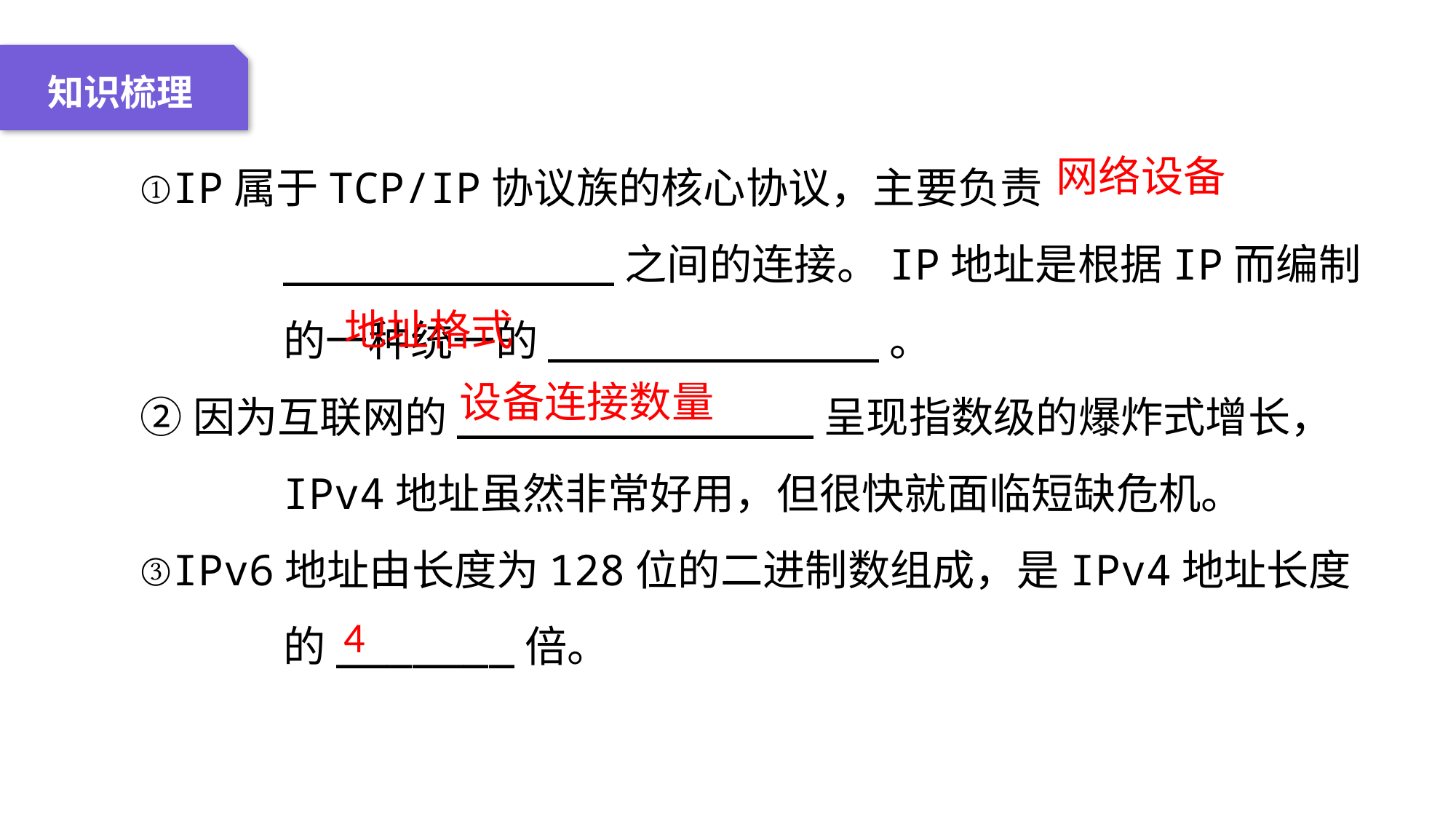

04 名词解释
01 准备过程
02 整体结构
03 重点说明
知识梳理
①IP属于TCP/IP协议族的核心协议，主要负责_____________之间的连接。IP地址是根据IP而编制的一种统一的_____________。
②因为互联网的______________呈现指数级的爆炸式增长，IPv4地址虽然非常好用，但很快就面临短缺危机。
③IPv6地址由长度为128位的二进制数组成，是IPv4地址长度的_______倍。
网络设备
地址格式
设备连接数量
4